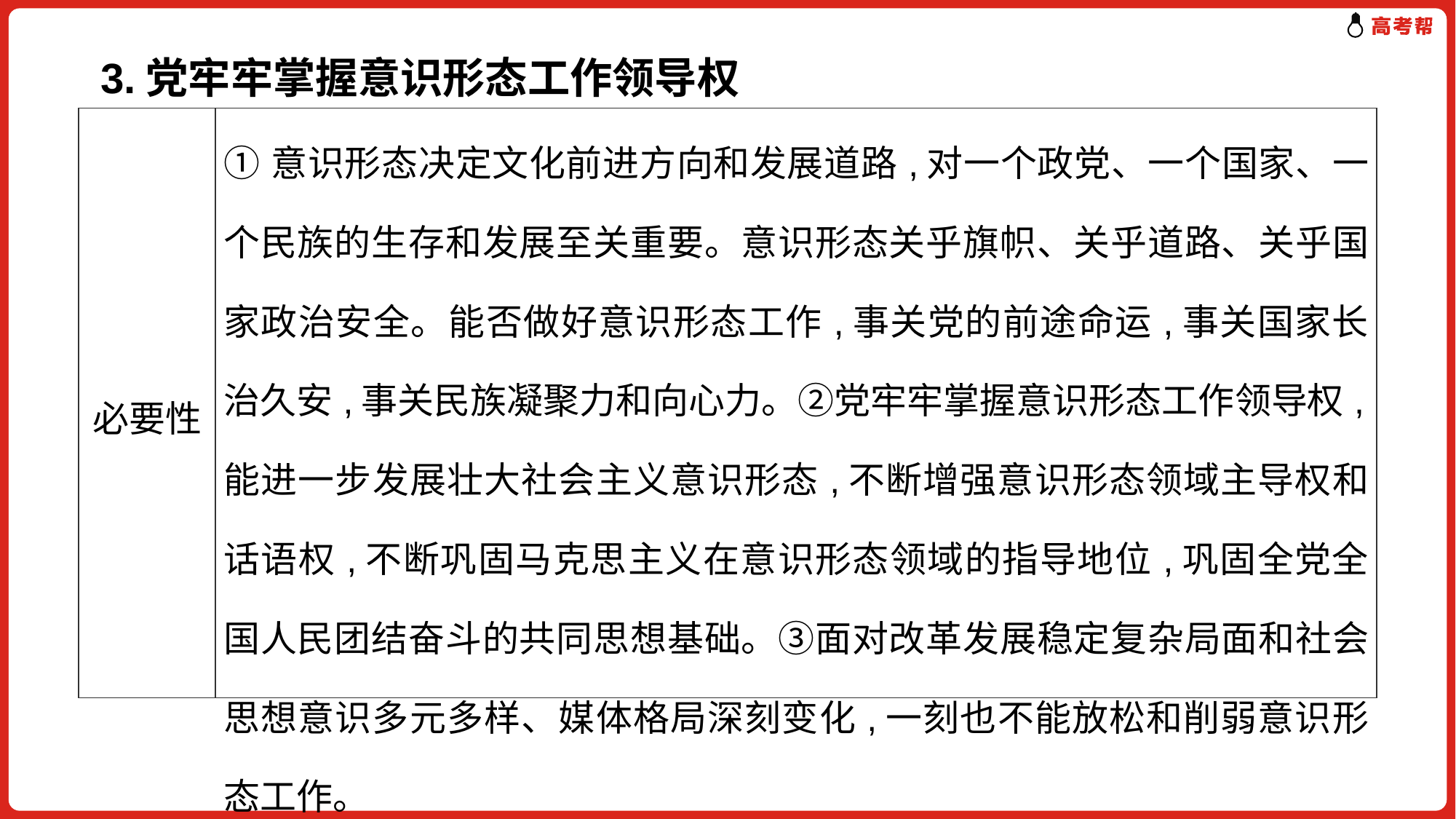

3.党牢牢掌握意识形态工作领导权
| 必要性 | ①意识形态决定文化前进方向和发展道路,对一个政党、一个国家、一个民族的生存和发展至关重要。意识形态关乎旗帜、关乎道路、关乎国家政治安全。能否做好意识形态工作,事关党的前途命运,事关国家长治久安,事关民族凝聚力和向心力。②党牢牢掌握意识形态工作领导权,能进一步发展壮大社会主义意识形态,不断增强意识形态领域主导权和话语权,不断巩固马克思主义在意识形态领域的指导地位,巩固全党全国人民团结奋斗的共同思想基础。③面对改革发展稳定复杂局面和社会思想意识多元多样、媒体格局深刻变化,一刻也不能放松和削弱意识形态工作。 |
| --- | --- |